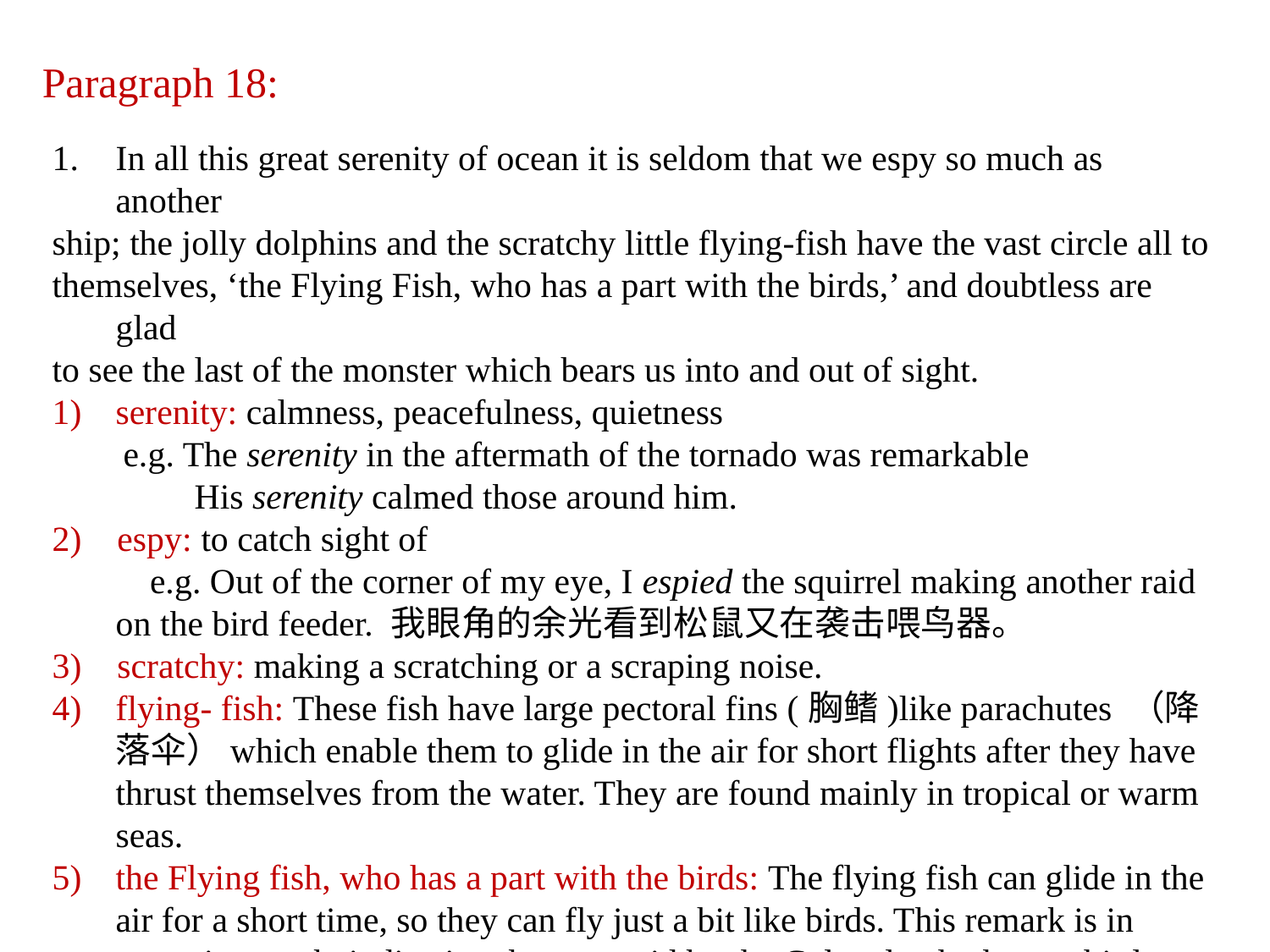

Paragraph 18:
In all this great serenity of ocean it is seldom that we espy so much as another
ship; the jolly dolphins and the scratchy little flying-fish have the vast circle all to
themselves, ‘the Flying Fish, who has a part with the birds,’ and doubtless are glad
to see the last of the monster which bears us into and out of sight.
serenity: calmness, peacefulness, quietness
        e.g. The serenity in the aftermath of the tornado was remarkable
                His serenity calmed those around him.
2)    espy: to catch sight of
           e.g. Out of the corner of my eye, I espied the squirrel making another raid on the bird feeder. 我眼角的余光看到松鼠又在袭击喂鸟器。
3)    scratchy: making a scratching or a scraping noise.
flying- fish: These fish have large pectoral fins (胸鳍)like parachutes （降落伞）which enable them to glide in the air for short flights after they have thrust themselves from the water. They are found mainly in tropical or warm seas.
the Flying fish, who has a part with the birds: The flying fish can glide in the air for a short time, so they can fly just a bit like birds. This remark is in quotation mark, indicating they are said by the Colonel, who knows birds well.